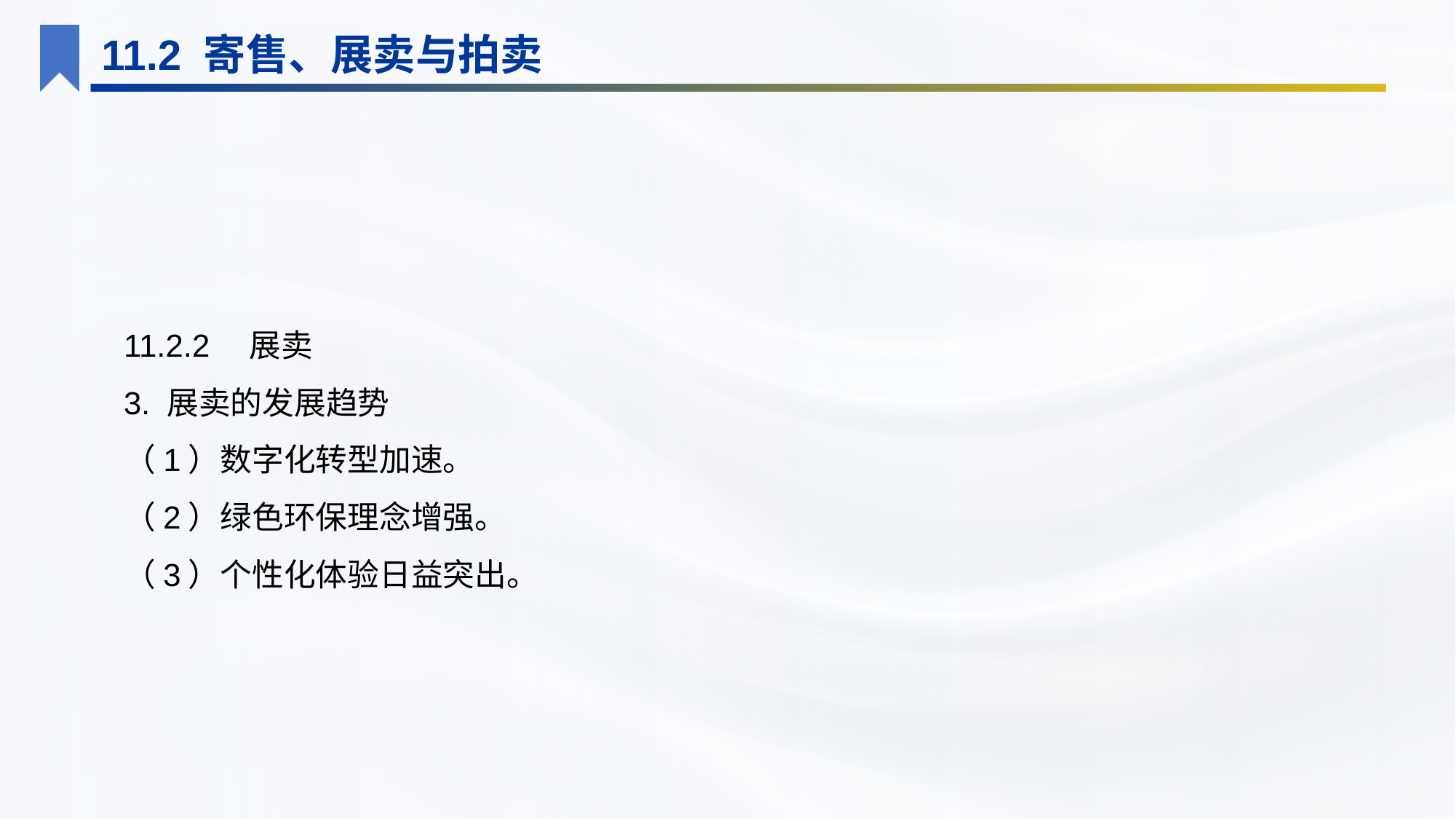

11.2 寄售、展卖与拍卖
11.2.2　展卖
3. 展卖的发展趋势
（1）数字化转型加速。
（2）绿色环保理念增强。
（3）个性化体验日益突出。